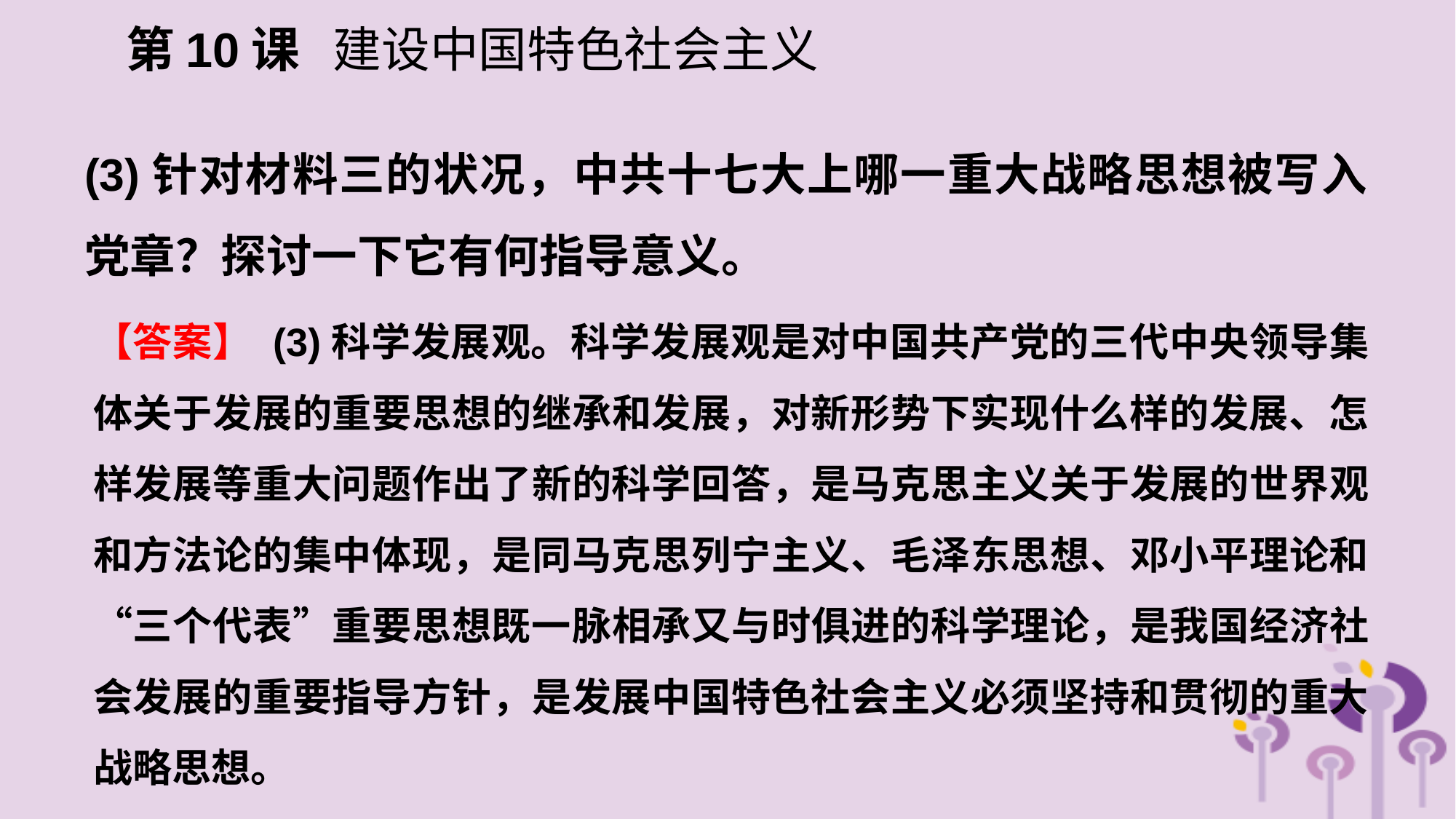

第10课   建设中国特色社会主义
(3)针对材料三的状况，中共十七大上哪一重大战略思想被写入党章？探讨一下它有何指导意义。
【答案】 (3)科学发展观。科学发展观是对中国共产党的三代中央领导集体关于发展的重要思想的继承和发展，对新形势下实现什么样的发展、怎样发展等重大问题作出了新的科学回答，是马克思主义关于发展的世界观和方法论的集中体现，是同马克思列宁主义、毛泽东思想、邓小平理论和“三个代表”重要思想既一脉相承又与时俱进的科学理论，是我国经济社会发展的重要指导方针，是发展中国特色社会主义必须坚持和贯彻的重大战略思想。